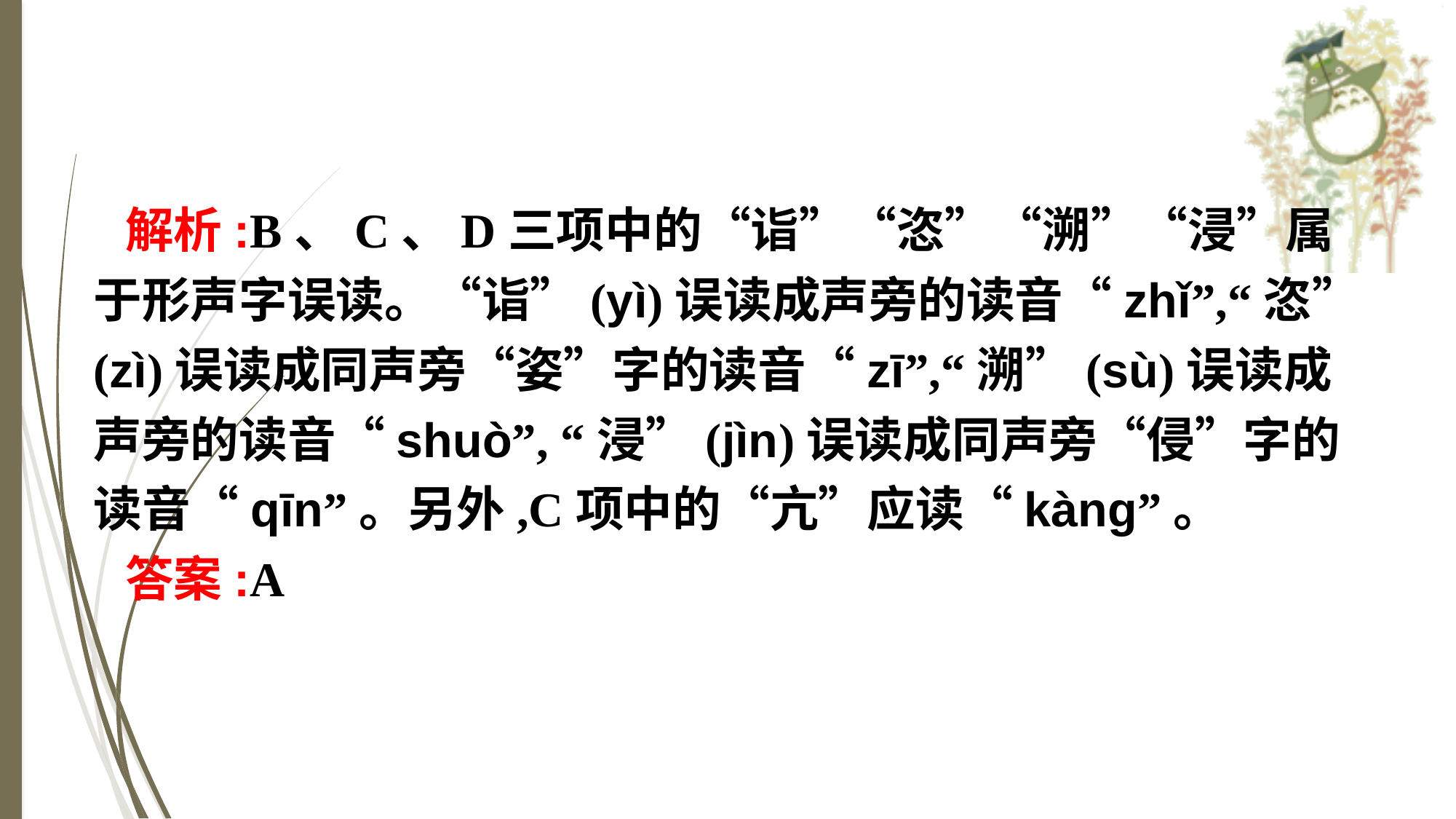

解析:B、C、D三项中的“诣”“恣”“溯”“浸”属于形声字误读。“诣”(yì)误读成声旁的读音“zhǐ”,“恣”(zì)误读成同声旁“姿”字的读音“zī”,“溯”(sù)误读成声旁的读音“shuò”, “浸”(jìn)误读成同声旁“侵”字的读音“qīn”。另外,C项中的“亢”应读“kànɡ”。
答案:A